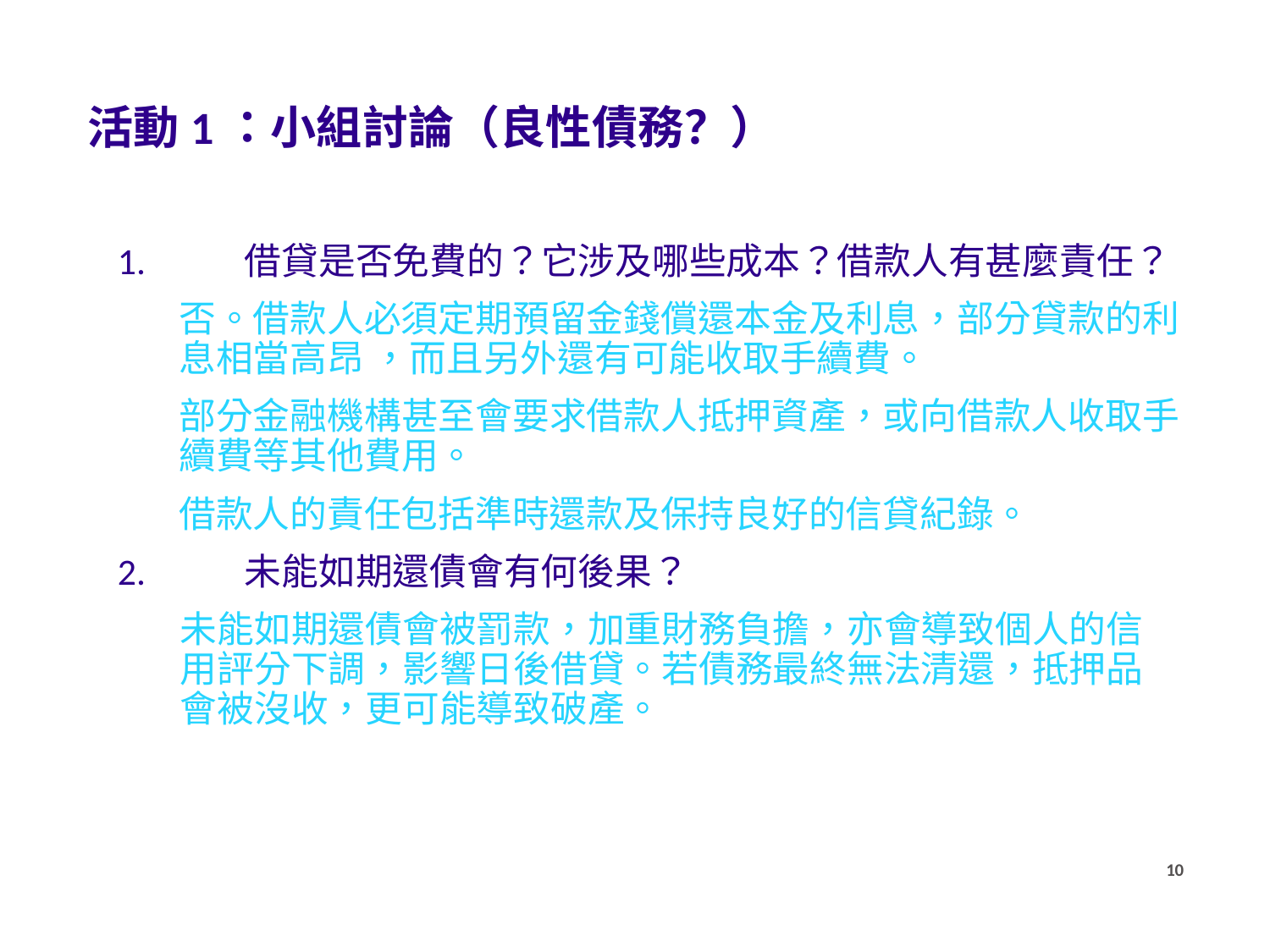

活動1：小組討論（良性債務？）
1.	借貸是否免費的？它涉及哪些成本？借款人有甚麼責任？
否。借款人必須定期預留金錢償還本金及利息，部分貸款的利息相當高昂 ，而且另外還有可能收取手續費。
部分金融機構甚至會要求借款人抵押資產，或向借款人收取手續費等其他費用。
借款人的責任包括準時還款及保持良好的信貸紀錄。
2.	未能如期還債會有何後果？
未能如期還債會被罰款，加重財務負擔，亦會導致個人的信用評分下調，影響日後借貸。若債務最終無法清還，抵押品會被沒收，更可能導致破產。